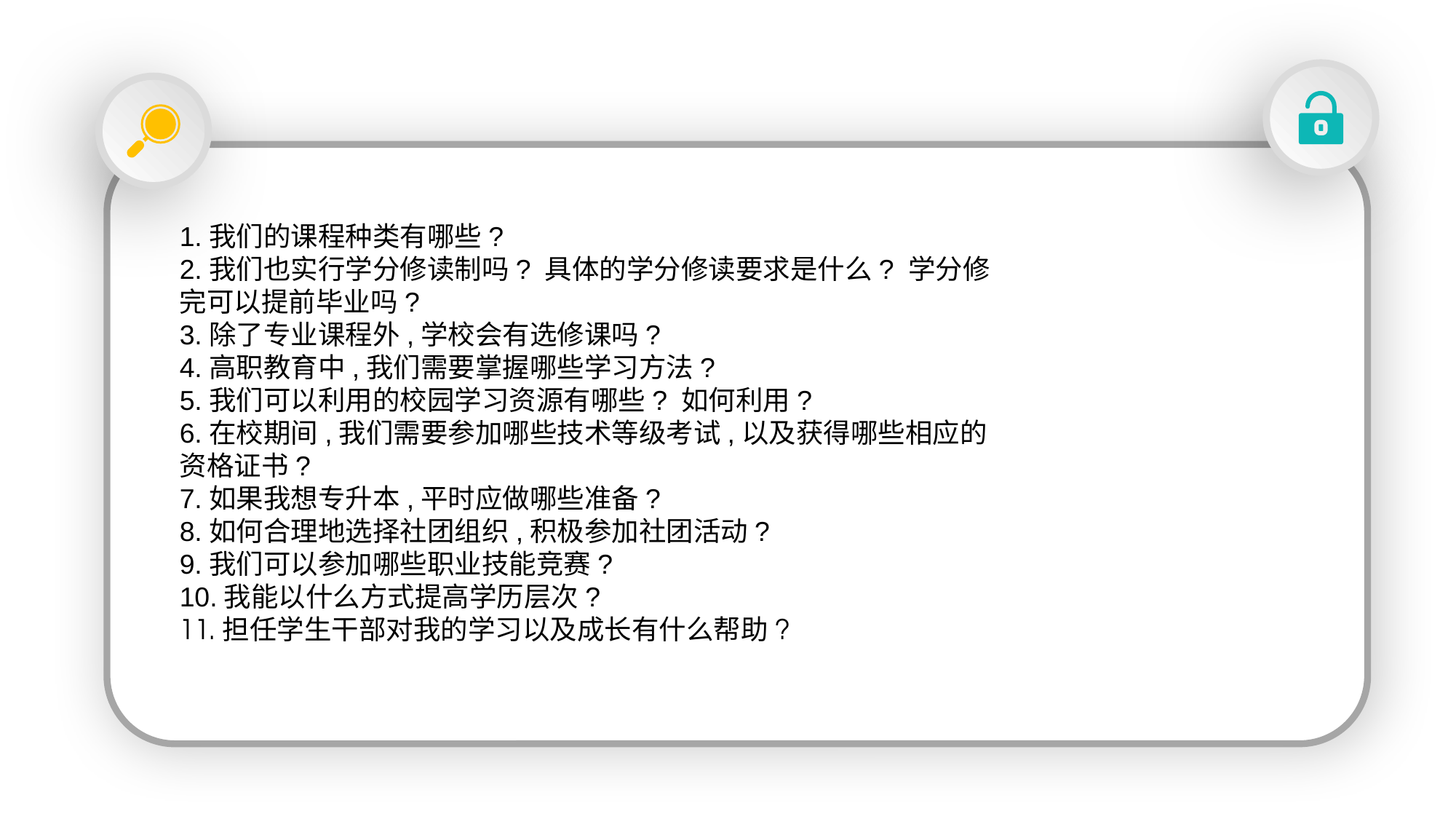

2.我们的专业设置、课程安排和普通本科生相比有什么特点?
1.我们的课程种类有哪些?
2.我们也实行学分修读制吗? 具体的学分修读要求是什么? 学分修
完可以提前毕业吗?
3.除了专业课程外,学校会有选修课吗?
4.高职教育中,我们需要掌握哪些学习方法?
5.我们可以利用的校园学习资源有哪些? 如何利用?
6.在校期间,我们需要参加哪些技术等级考试,以及获得哪些相应的
资格证书?
7.如果我想专升本,平时应做哪些准备?
8.如何合理地选择社团组织,积极参加社团活动?
9.我们可以参加哪些职业技能竞赛?
10.我能以什么方式提高学历层次?
11.担任学生干部对我的学习以及成长有什么帮助?